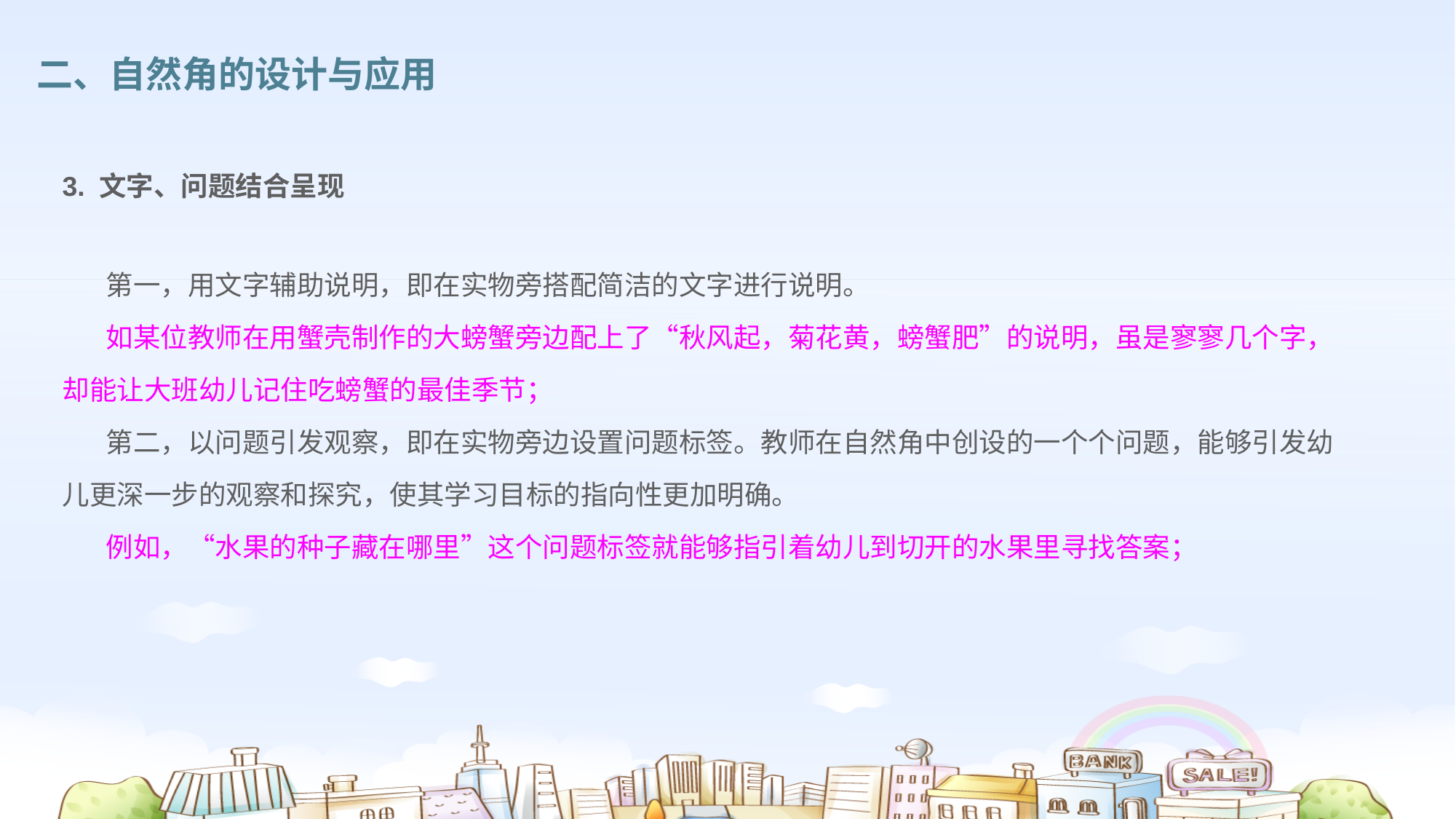

二、自然角的设计与应用
3. 文字、问题结合呈现
      第一，用文字辅助说明，即在实物旁搭配简洁的文字进行说明。
      如某位教师在用蟹壳制作的大螃蟹旁边配上了“秋风起，菊花黄，螃蟹肥”的说明，虽是寥寥几个字，却能让大班幼儿记住吃螃蟹的最佳季节；
      第二，以问题引发观察，即在实物旁边设置问题标签。教师在自然角中创设的一个个问题，能够引发幼儿更深一步的观察和探究，使其学习目标的指向性更加明确。
      例如，“水果的种子藏在哪里”这个问题标签就能够指引着幼儿到切开的水果里寻找答案；